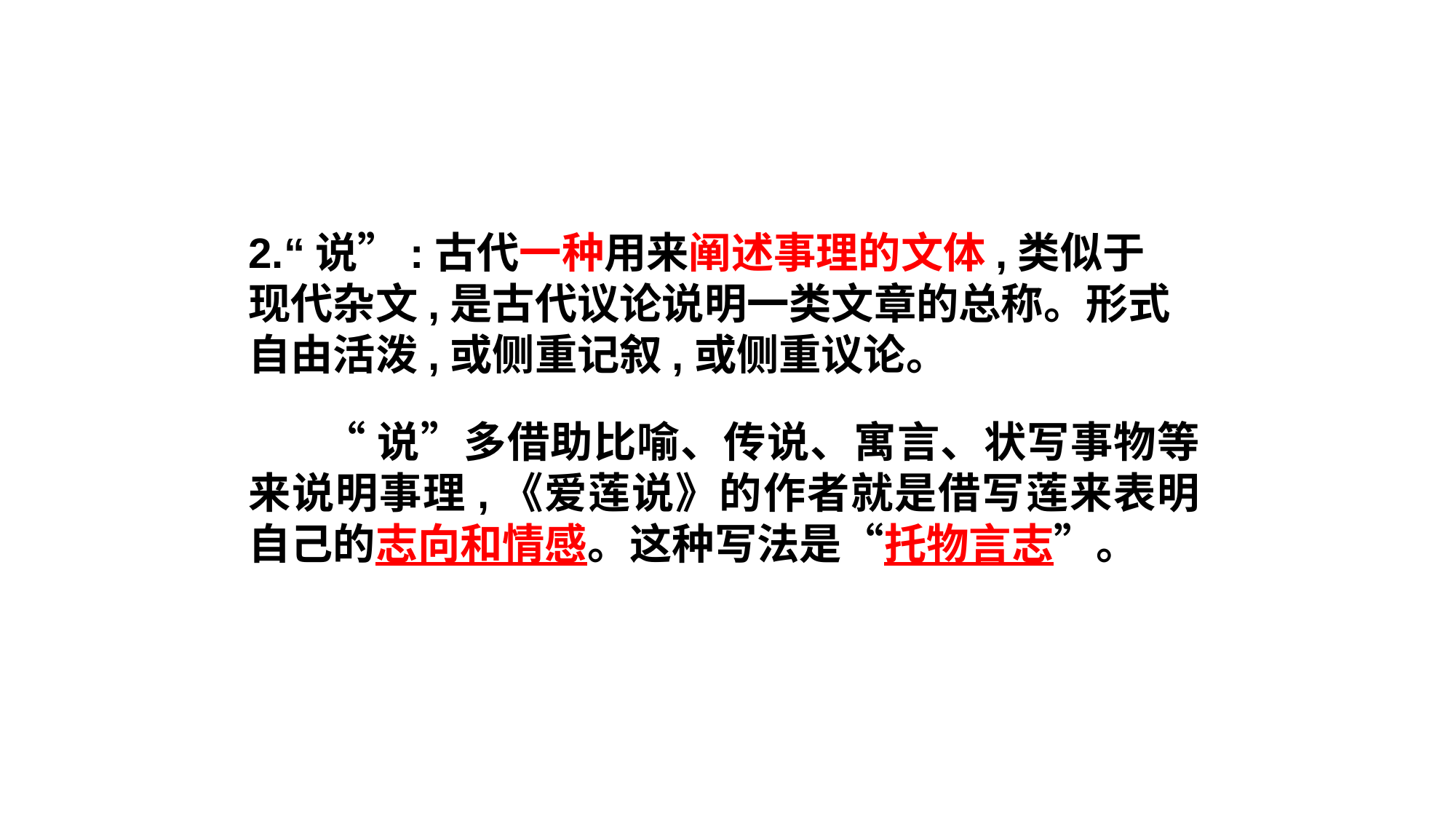

2.“说”:古代一种用来阐述事理的文体,类似于现代杂文,是古代议论说明一类文章的总称。形式自由活泼,或侧重记叙,或侧重议论。
       “说”多借助比喻、传说、寓言、状写事物等来说明事理,《爱莲说》的作者就是借写莲来表明自己的志向和情感。这种写法是“托物言志”。